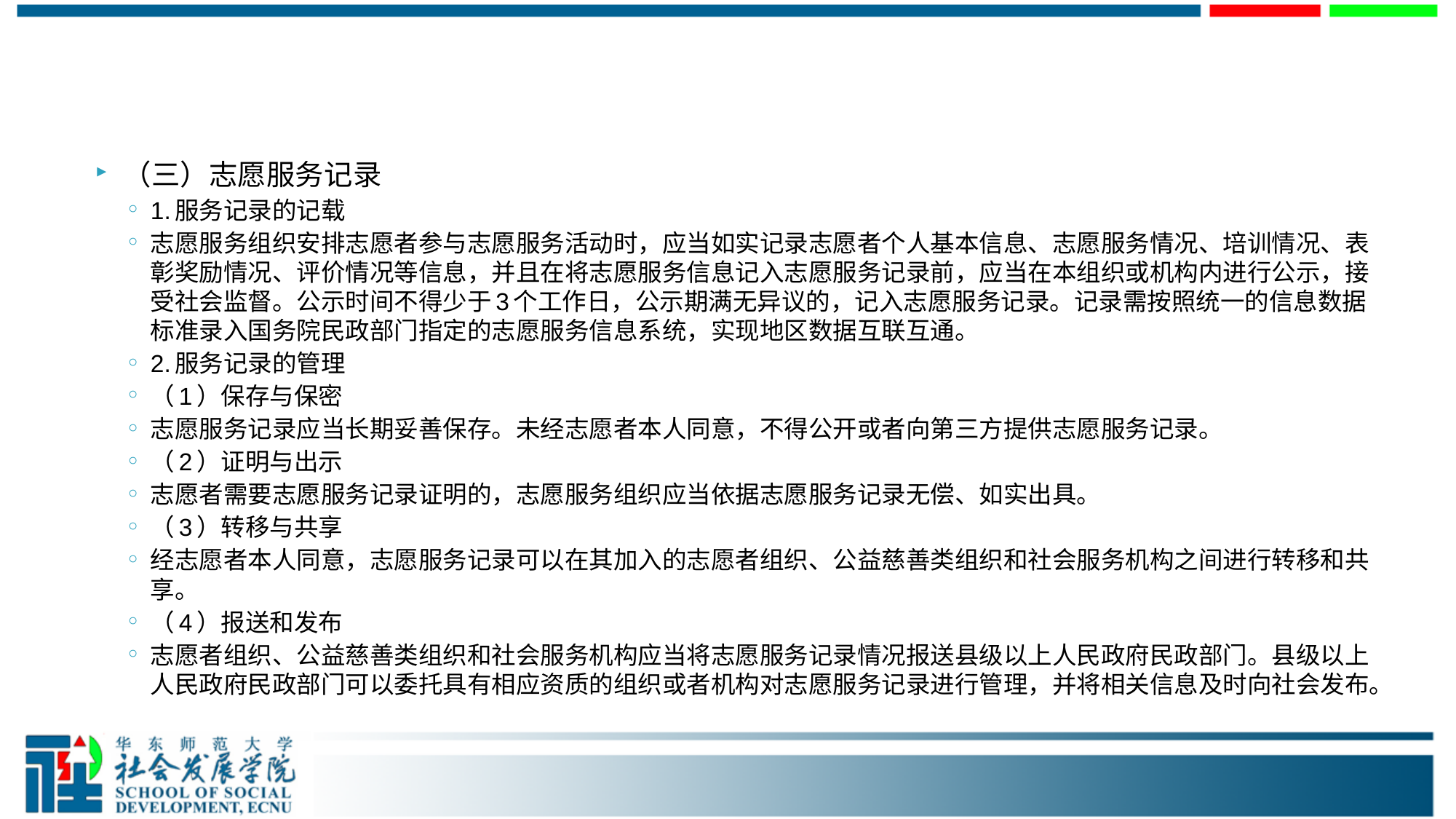

#
（三）志愿服务记录
1.服务记录的记载
志愿服务组织安排志愿者参与志愿服务活动时，应当如实记录志愿者个人基本信息、志愿服务情况、培训情况、表彰奖励情况、评价情况等信息，并且在将志愿服务信息记入志愿服务记录前，应当在本组织或机构内进行公示，接受社会监督。公示时间不得少于3个工作日，公示期满无异议的，记入志愿服务记录。记录需按照统一的信息数据标准录入国务院民政部门指定的志愿服务信息系统，实现地区数据互联互通。
2.服务记录的管理
（1）保存与保密
志愿服务记录应当长期妥善保存。未经志愿者本人同意，不得公开或者向第三方提供志愿服务记录。
（2）证明与出示
志愿者需要志愿服务记录证明的，志愿服务组织应当依据志愿服务记录无偿、如实出具。
（3）转移与共享
经志愿者本人同意，志愿服务记录可以在其加入的志愿者组织、公益慈善类组织和社会服务机构之间进行转移和共享。
（4）报送和发布
志愿者组织、公益慈善类组织和社会服务机构应当将志愿服务记录情况报送县级以上人民政府民政部门。县级以上人民政府民政部门可以委托具有相应资质的组织或者机构对志愿服务记录进行管理，并将相关信息及时向社会发布。